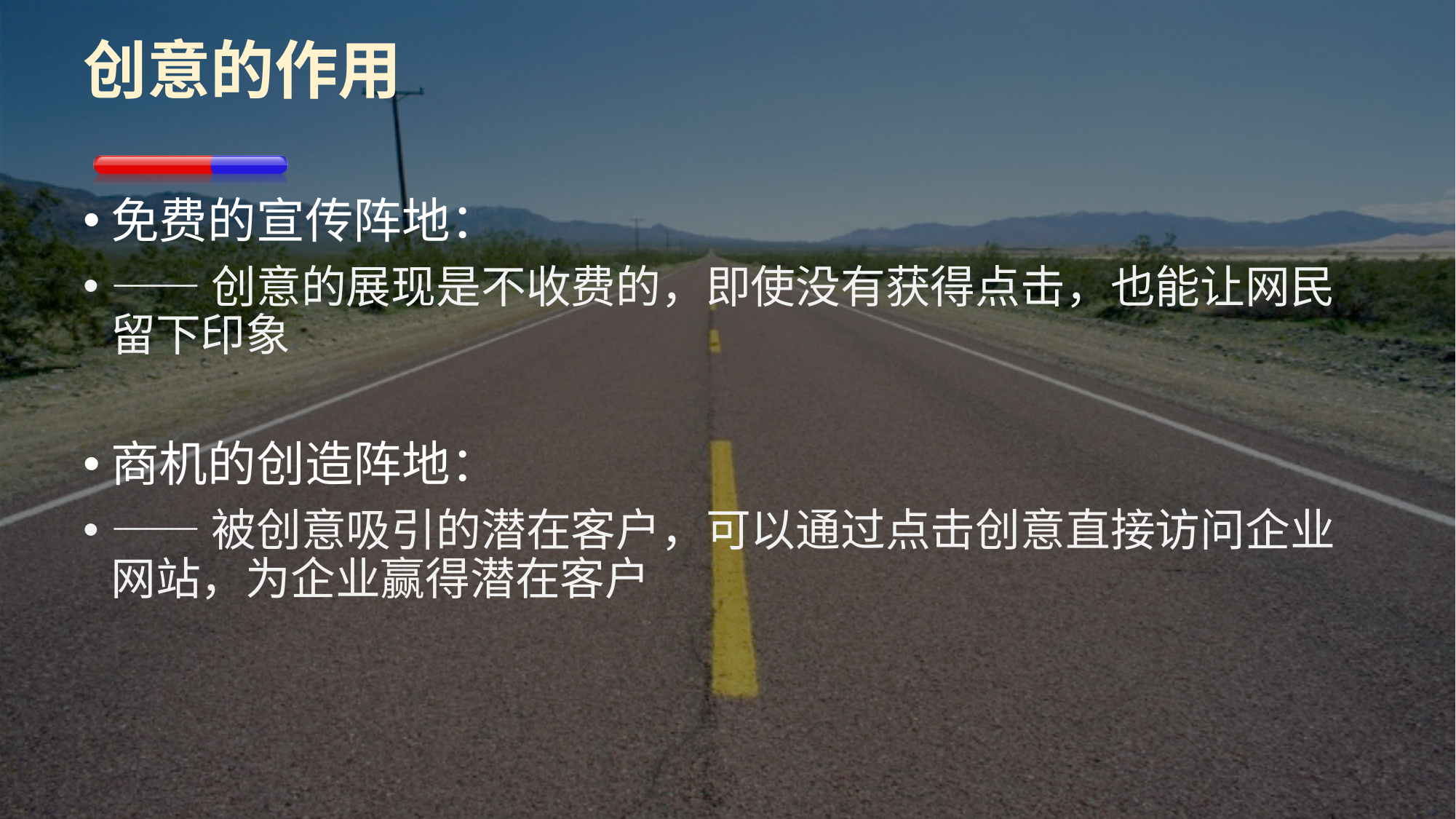

# 创意的作用
免费的宣传阵地：
——创意的展现是不收费的，即使没有获得点击，也能让网民留下印象

商机的创造阵地：
——被创意吸引的潜在客户，可以通过点击创意直接访问企业网站，为企业赢得潜在客户